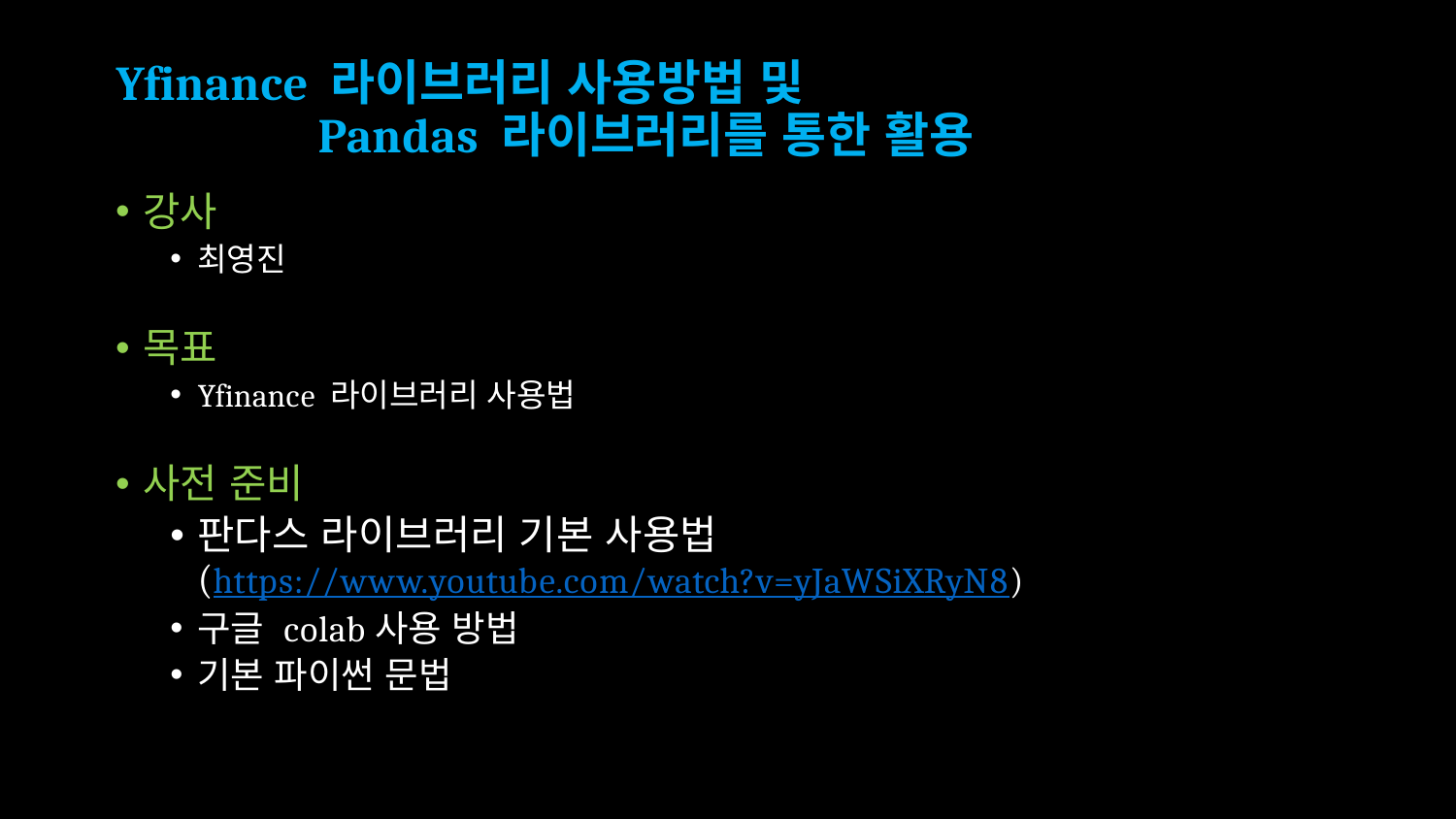

# Yfinance 라이브러리 사용방법 및 Pandas 라이브러리를 통한 활용
강사
최영진
목표
Yfinance 라이브러리 사용법
사전 준비
판다스 라이브러리 기본 사용법
(https://www.youtube.com/watch?v=yJaWSiXRyN8)
구글 colab사용 방법
기본 파이썬 문법